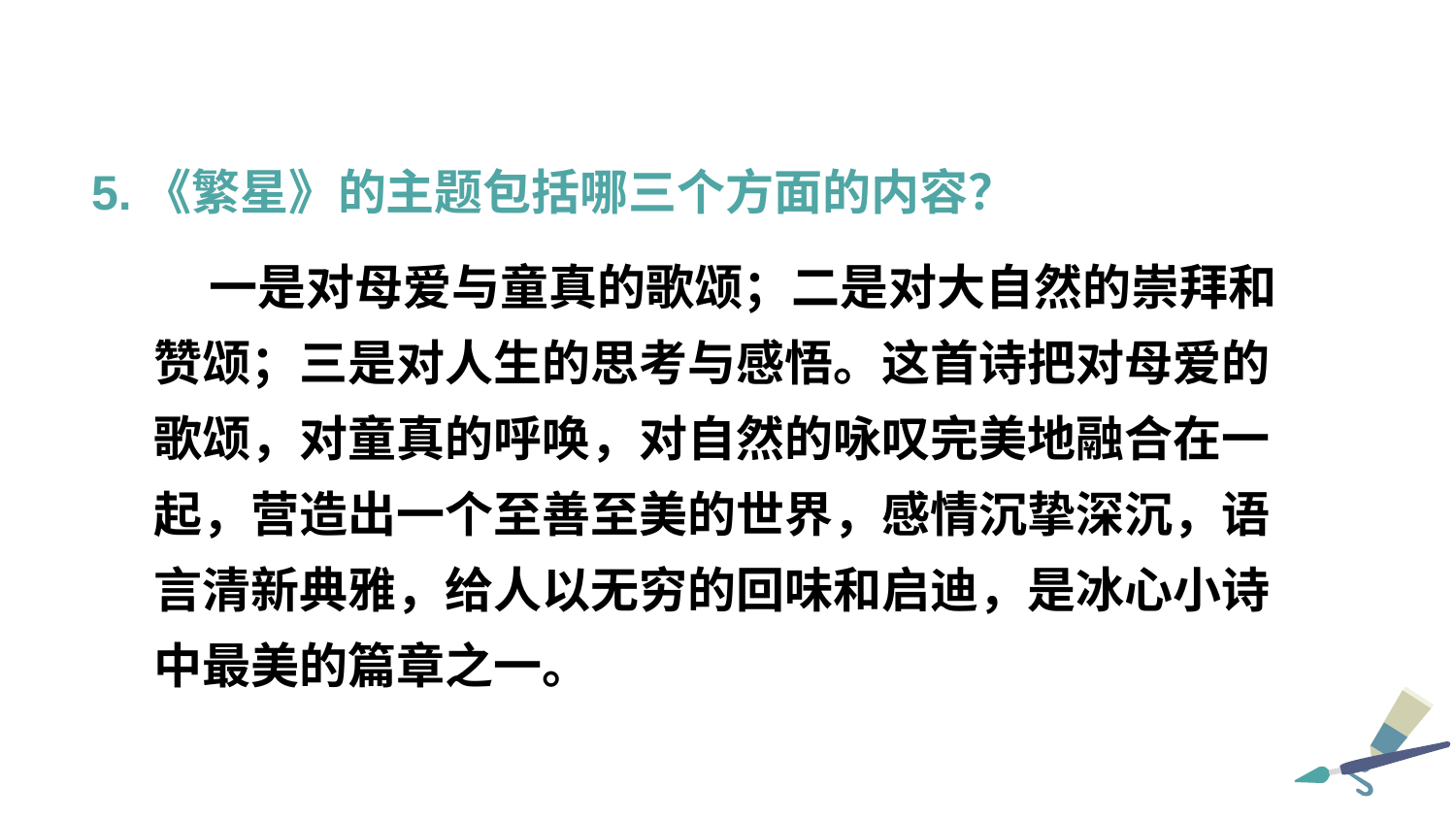

5.《繁星》的主题包括哪三个方面的内容？
    一是对母爱与童真的歌颂；二是对大自然的崇拜和赞颂；三是对人生的思考与感悟。这首诗把对母爱的歌颂，对童真的呼唤，对自然的咏叹完美地融合在一起，营造出一个至善至美的世界，感情沉挚深沉，语言清新典雅，给人以无穷的回味和启迪，是冰心小诗中最美的篇章之一。